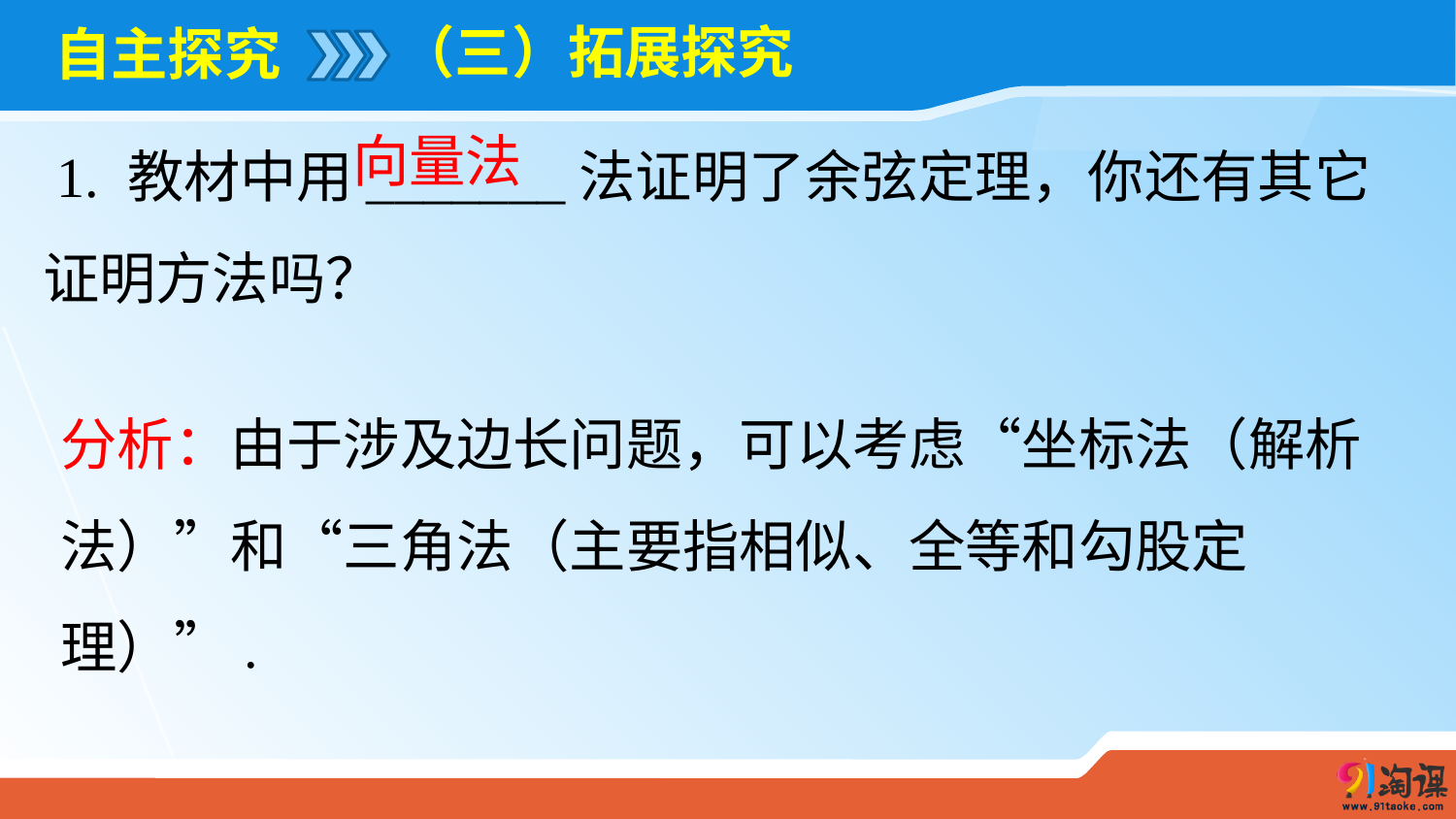

（三）拓展探究
# 自主探究
 1. 教材中用_______法证明了余弦定理，你还有其它证明方法吗？
向量法
分析：由于涉及边长问题，可以考虑“坐标法（解析法）”和“三角法（主要指相似、全等和勾股定理）”.